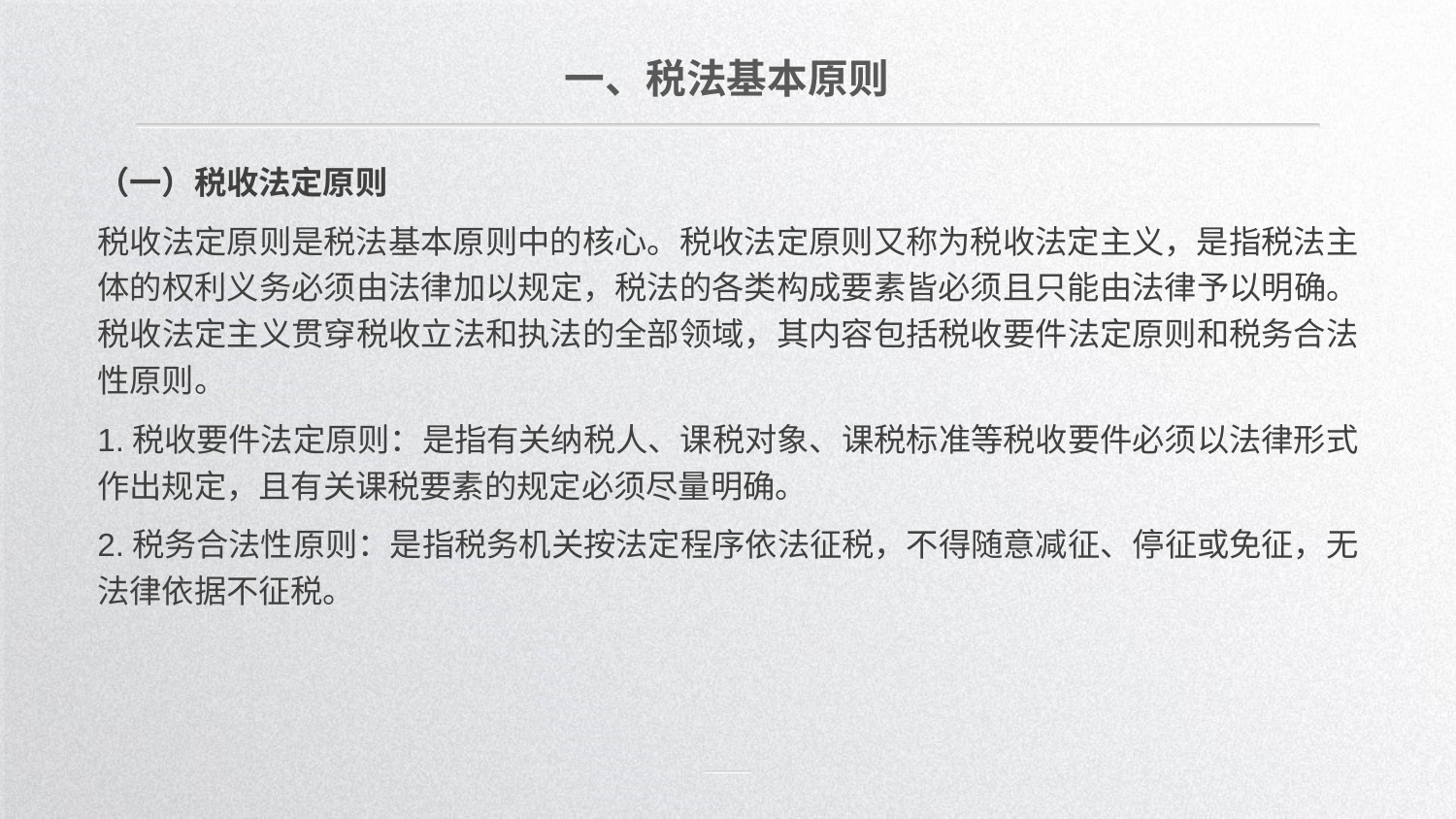

一、税法基本原则
（一）税收法定原则
税收法定原则是税法基本原则中的核心。税收法定原则又称为税收法定主义，是指税法主体的权利义务必须由法律加以规定，税法的各类构成要素皆必须且只能由法律予以明确。税收法定主义贯穿税收立法和执法的全部领域，其内容包括税收要件法定原则和税务合法性原则。
1.税收要件法定原则：是指有关纳税人、课税对象、课税标准等税收要件必须以法律形式作出规定，且有关课税要素的规定必须尽量明确。
2.税务合法性原则：是指税务机关按法定程序依法征税，不得随意减征、停征或免征，无法律依据不征税。